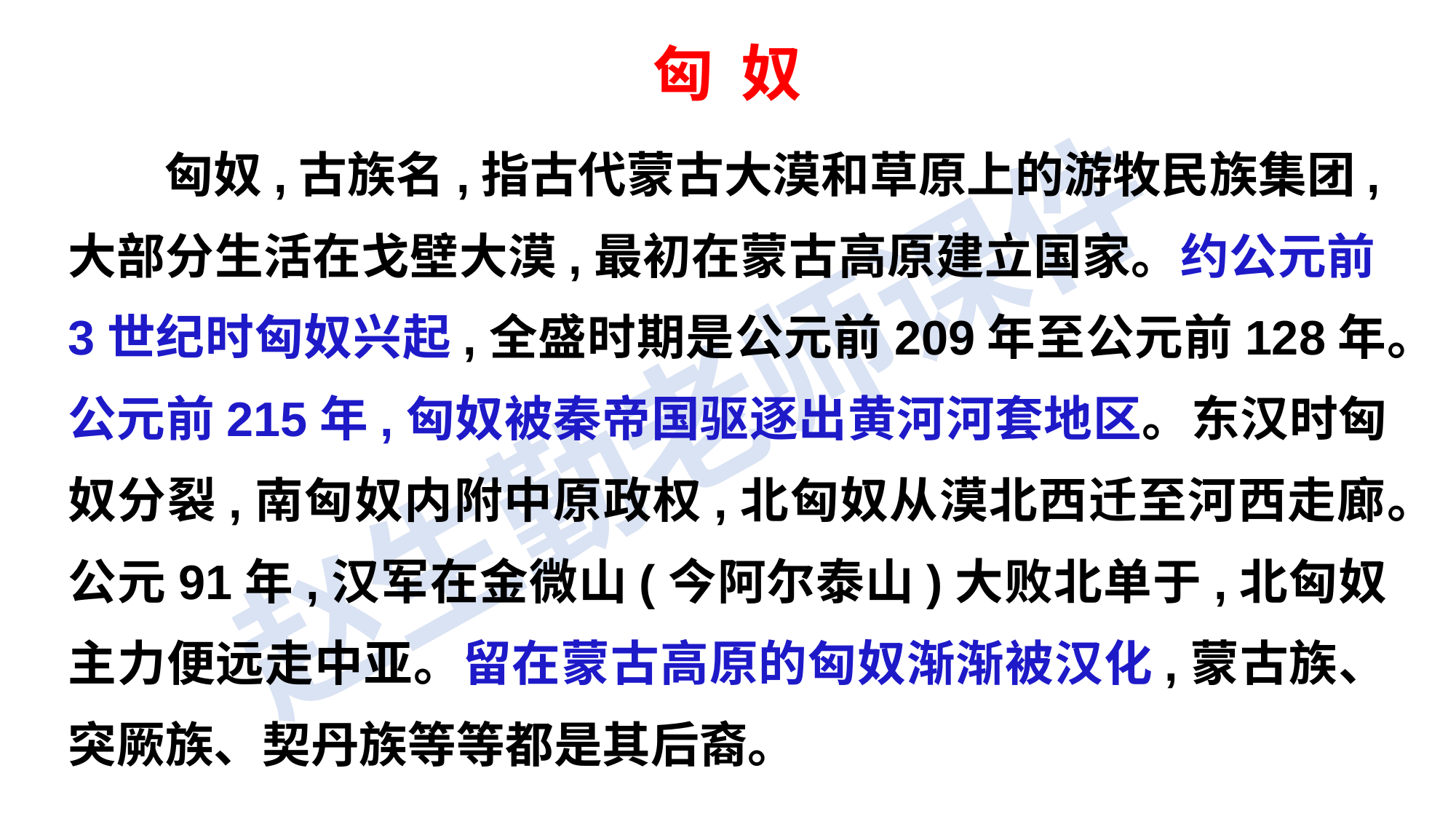

匈  奴
匈奴,古族名,指古代蒙古大漠和草原上的游牧民族集团,大部分生活在戈壁大漠,最初在蒙古高原建立国家。约公元前3世纪时匈奴兴起,全盛时期是公元前209年至公元前128年。公元前215年,匈奴被秦帝国驱逐出黄河河套地区。东汉时匈奴分裂,南匈奴内附中原政权,北匈奴从漠北西迁至河西走廊。公元91年,汉军在金微山(今阿尔泰山)大败北单于,北匈奴主力便远走中亚。留在蒙古高原的匈奴渐渐被汉化,蒙古族、突厥族、契丹族等等都是其后裔。